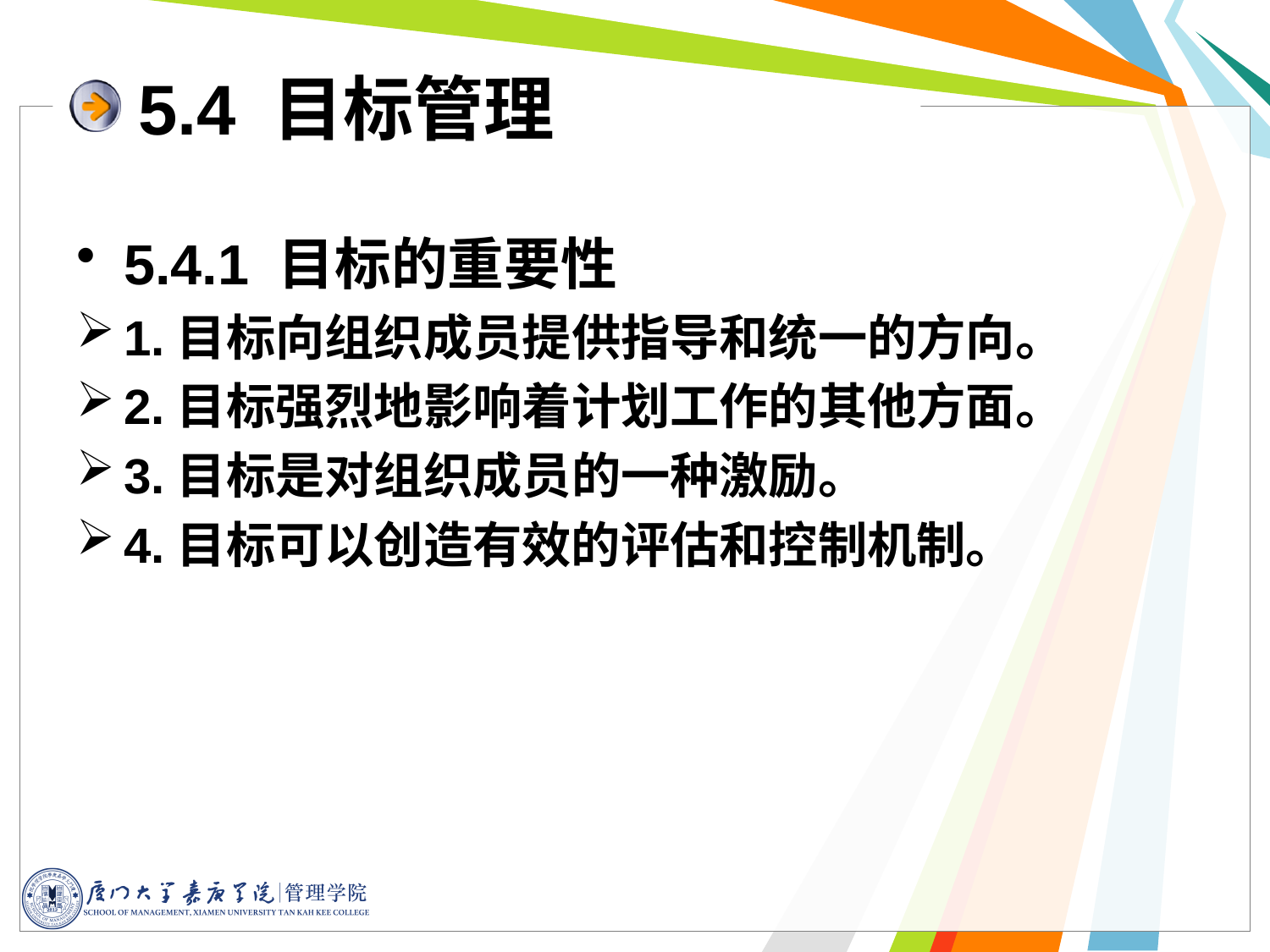

5.4 目标管理
5.4.1 目标的重要性
1.目标向组织成员提供指导和统一的方向。
2.目标强烈地影响着计划工作的其他方面。
3.目标是对组织成员的一种激励。
4.目标可以创造有效的评估和控制机制。